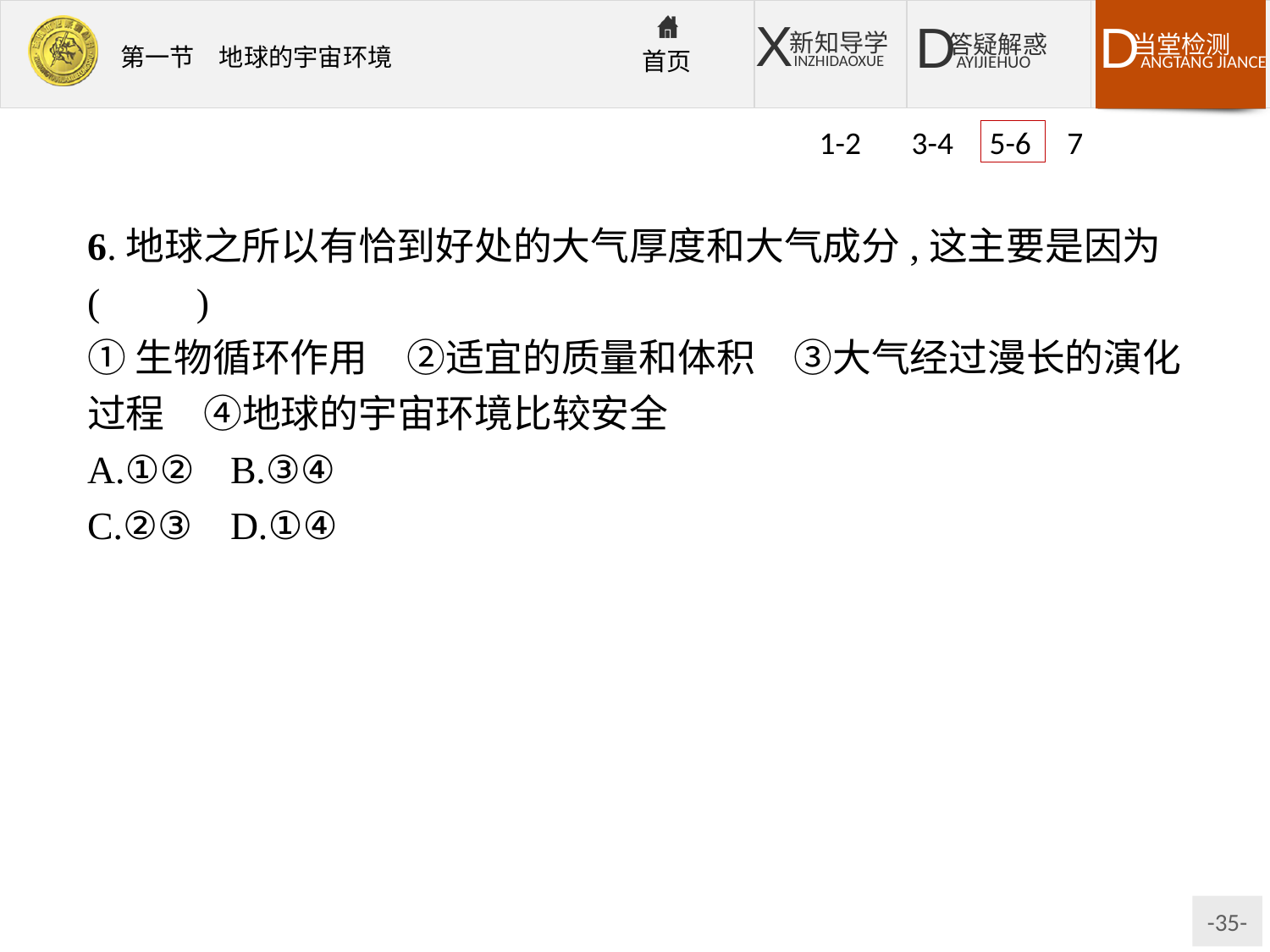

1-2       3-4     5-6     7

6.地球之所以有恰到好处的大气厚度和大气成分,这主要是因为(　　)
①生物循环作用　②适宜的质量和体积　③大气经过漫长的演化过程　④地球的宇宙环境比较安全
A.①②	B.③④
C.②③	D.①④
解析:日地距离适中使地球上的温度条件适宜生物的生存。地球之所以有恰到好处的大气厚度和大气成分,是因为地球适中的体积和质量所产生的引力使得地球上大气厚度适宜,大气经过漫长的演化过程形成了适合生物呼吸的大气成分。
答案:5.B　6.C